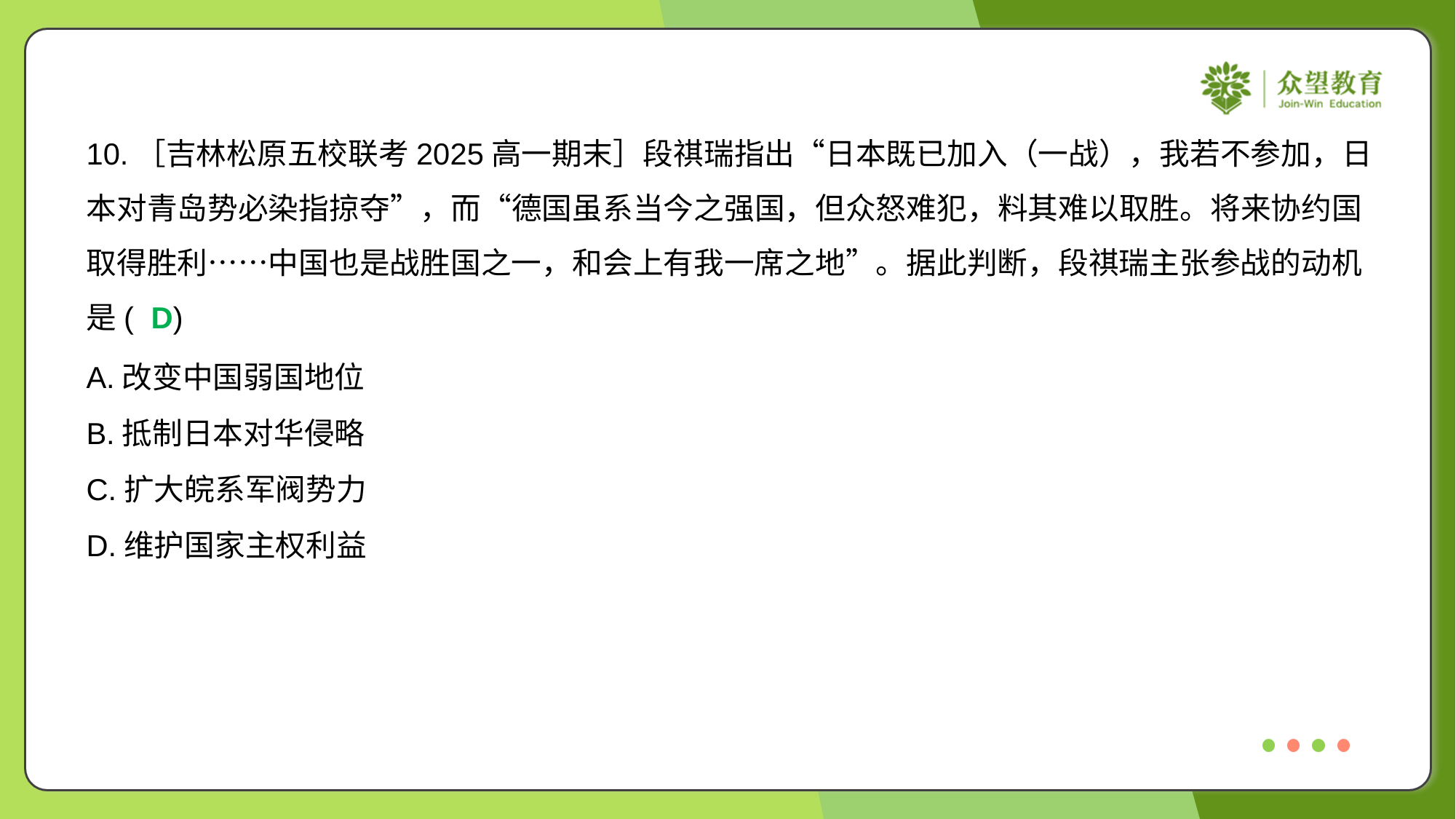

10.［吉林松原五校联考2025高一期末］段祺瑞指出“日本既已加入（一战），我若不参加，日
本对青岛势必染指掠夺”，而“德国虽系当今之强国，但众怒难犯，料其难以取胜。将来协约国
取得胜利……中国也是战胜国之一，和会上有我一席之地”。据此判断，段祺瑞主张参战的动机
是(     )
D
A.改变中国弱国地位
B.抵制日本对华侵略
C.扩大皖系军阀势力
D.维护国家主权利益